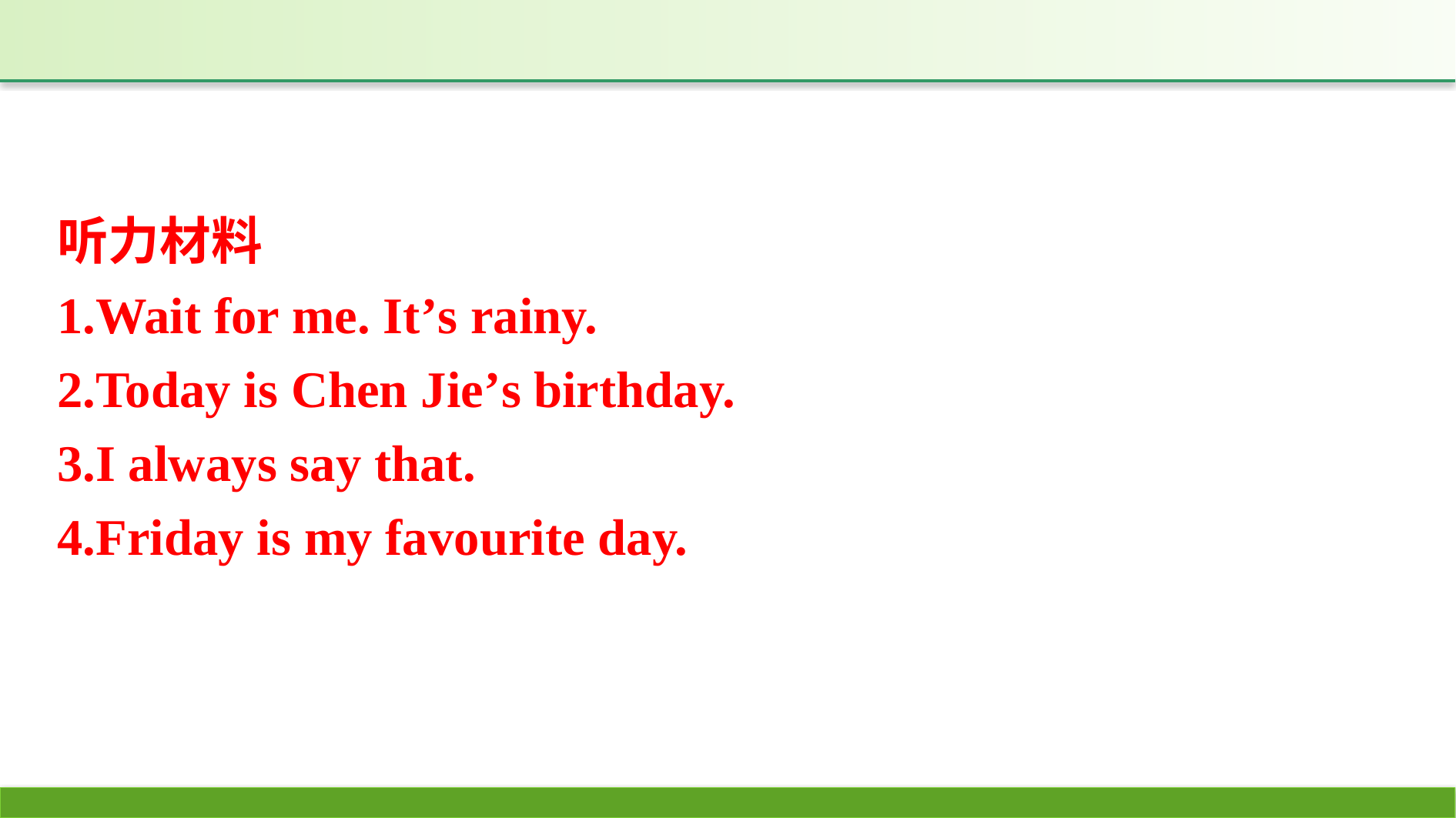

听力材料
1.Wait for me. It’s rainy.
2.Today is Chen Jie’s birthday.
3.I always say that.
4.Friday is my favourite day.